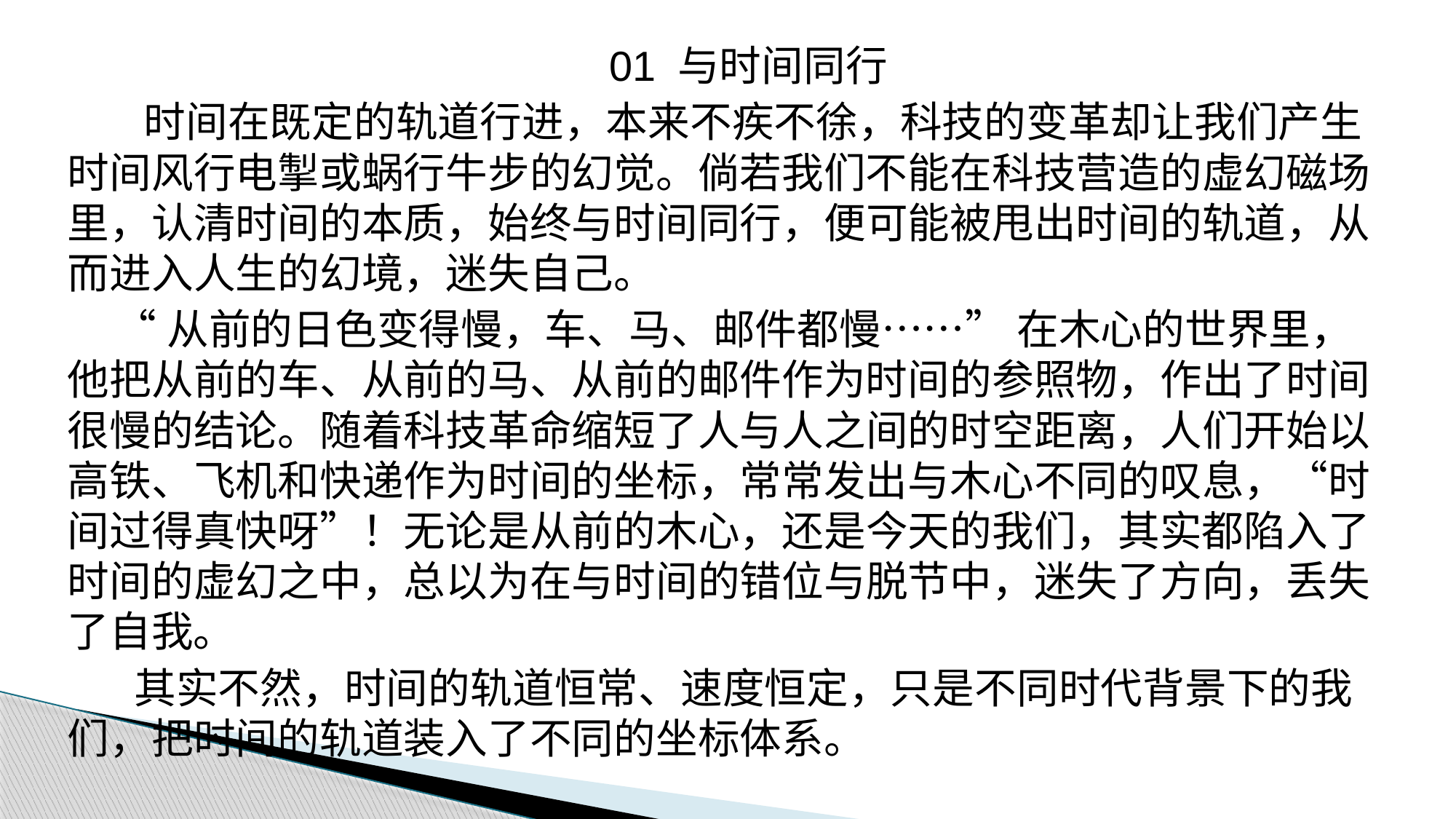

01 与时间同行
       时间在既定的轨道行进，本来不疾不徐，科技的变革却让我们产生时间风行电掣或蜗行牛步的幻觉。倘若我们不能在科技营造的虚幻磁场里，认清时间的本质，始终与时间同行，便可能被甩出时间的轨道，从而进入人生的幻境，迷失自己。
     “从前的日色变得慢，车、马、邮件都慢……” 在木心的世界里，他把从前的车、从前的马、从前的邮件作为时间的参照物，作出了时间很慢的结论。随着科技革命缩短了人与人之间的时空距离，人们开始以高铁、飞机和快递作为时间的坐标，常常发出与木心不同的叹息，“时间过得真快呀”！无论是从前的木心，还是今天的我们，其实都陷入了时间的虚幻之中，总以为在与时间的错位与脱节中，迷失了方向，丢失了自我。
      其实不然，时间的轨道恒常、速度恒定，只是不同时代背景下的我们，把时间的轨道装入了不同的坐标体系。